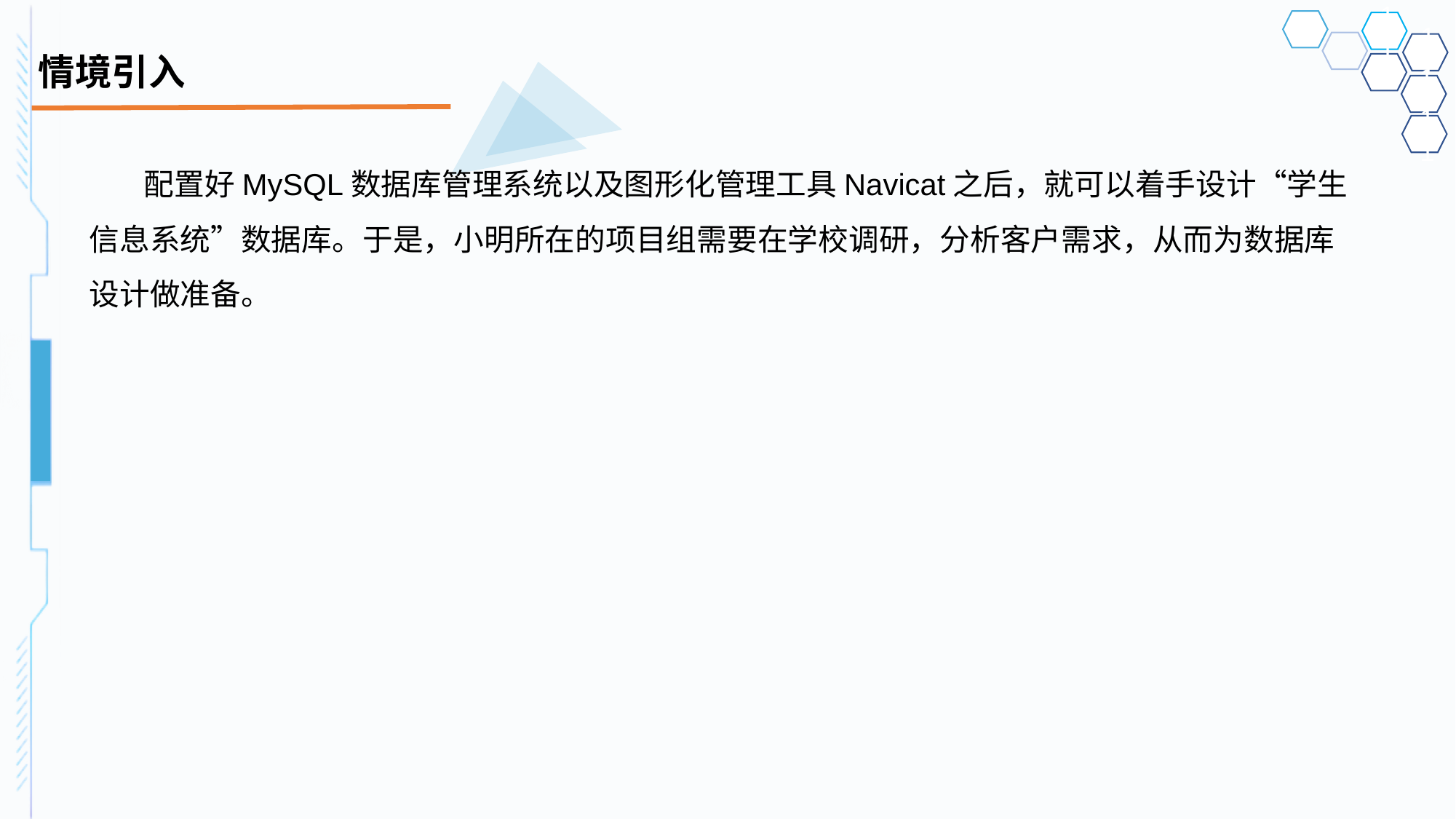

# 情境引入

配置好MySQL数据库管理系统以及图形化管理工具Navicat之后，就可以着手设计“学生信息系统”数据库。于是，小明所在的项目组需要在学校调研，分析客户需求，从而为数据库设计做准备。